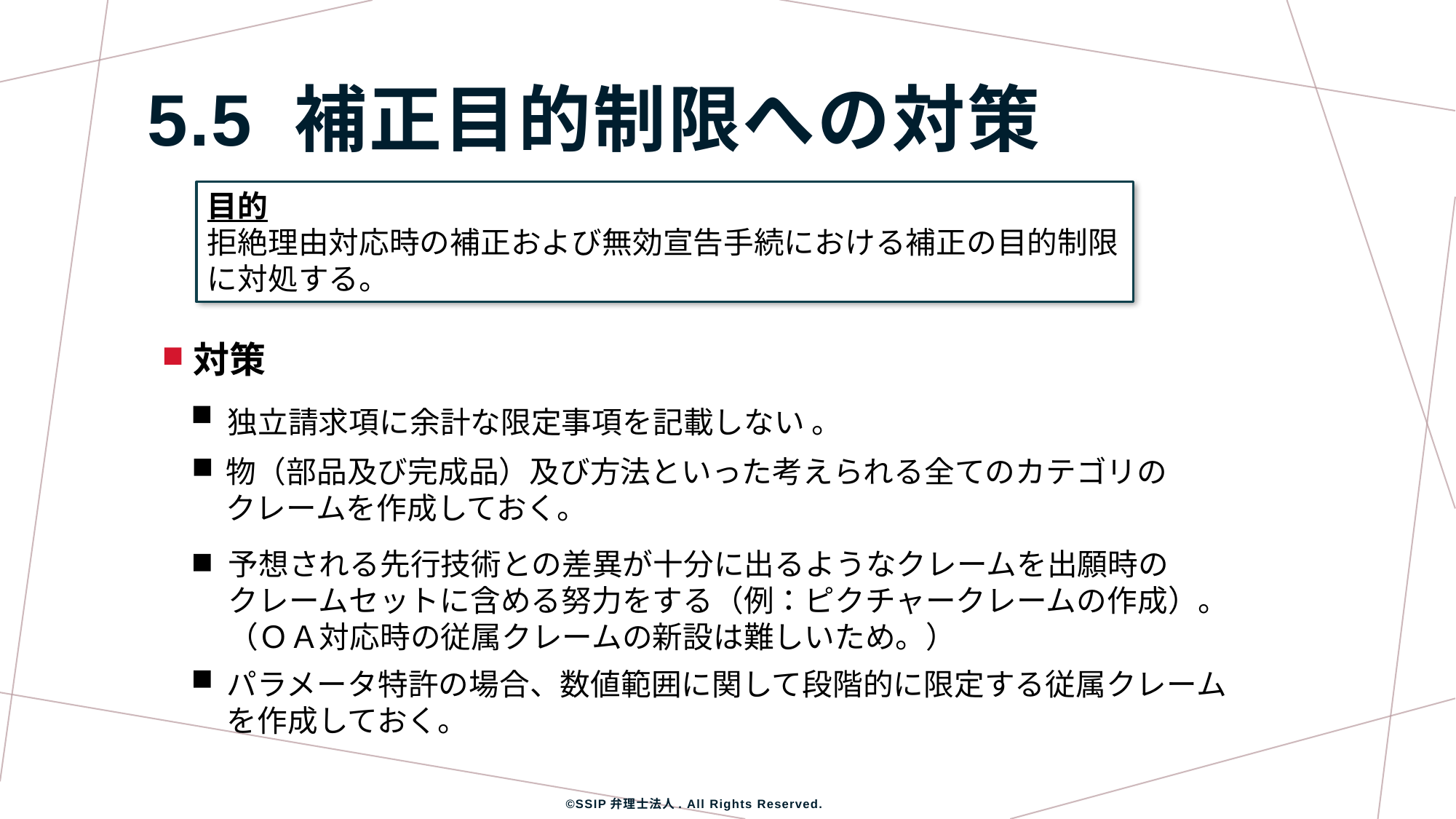

5.5 補正目的制限への対策
目的
拒絶理由対応時の補正および無効宣告手続における補正の目的制限に対処する。
対策

独立請求項に余計な限定事項を記載しない 。

物（部品及び完成品）及び方法といった考えられる全てのカテゴリの
クレームを作成しておく。

予想される先行技術との差異が十分に出るようなクレームを出願時の
クレームセットに含める努力をする（例：ピクチャークレームの作成）。
（ＯＡ対応時の従属クレームの新設は難しいため。）

パラメータ特許の場合、数値範囲に関して段階的に限定する従属クレーム
を作成しておく。

©SSIP弁理士法人. All Rights Reserved.